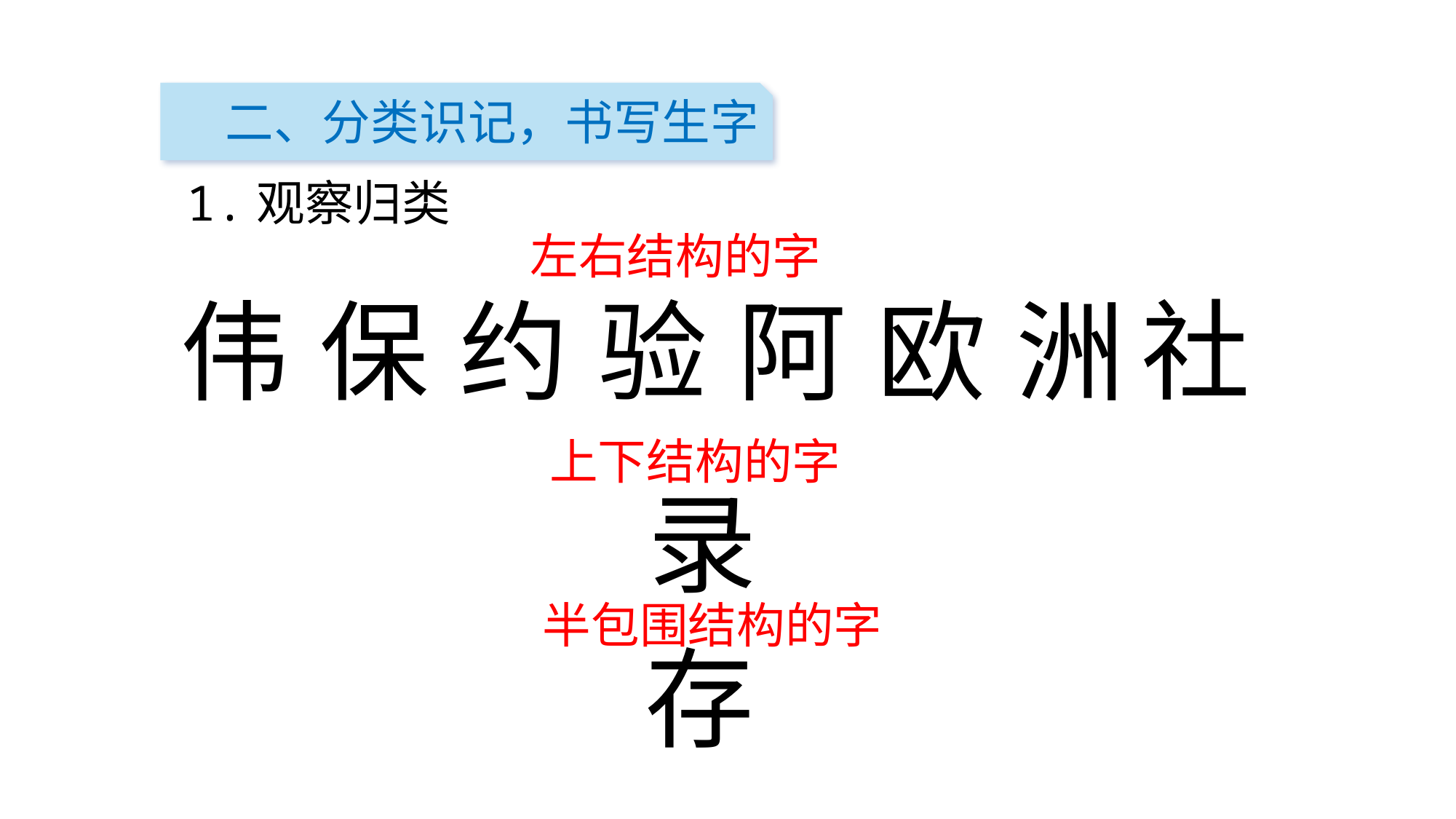

二、分类识记，书写生字
 1.观察归类
左右结构的字
社
伟
保
约
验
阿
欧
洲
上下结构的字
录
半包围结构的字
存